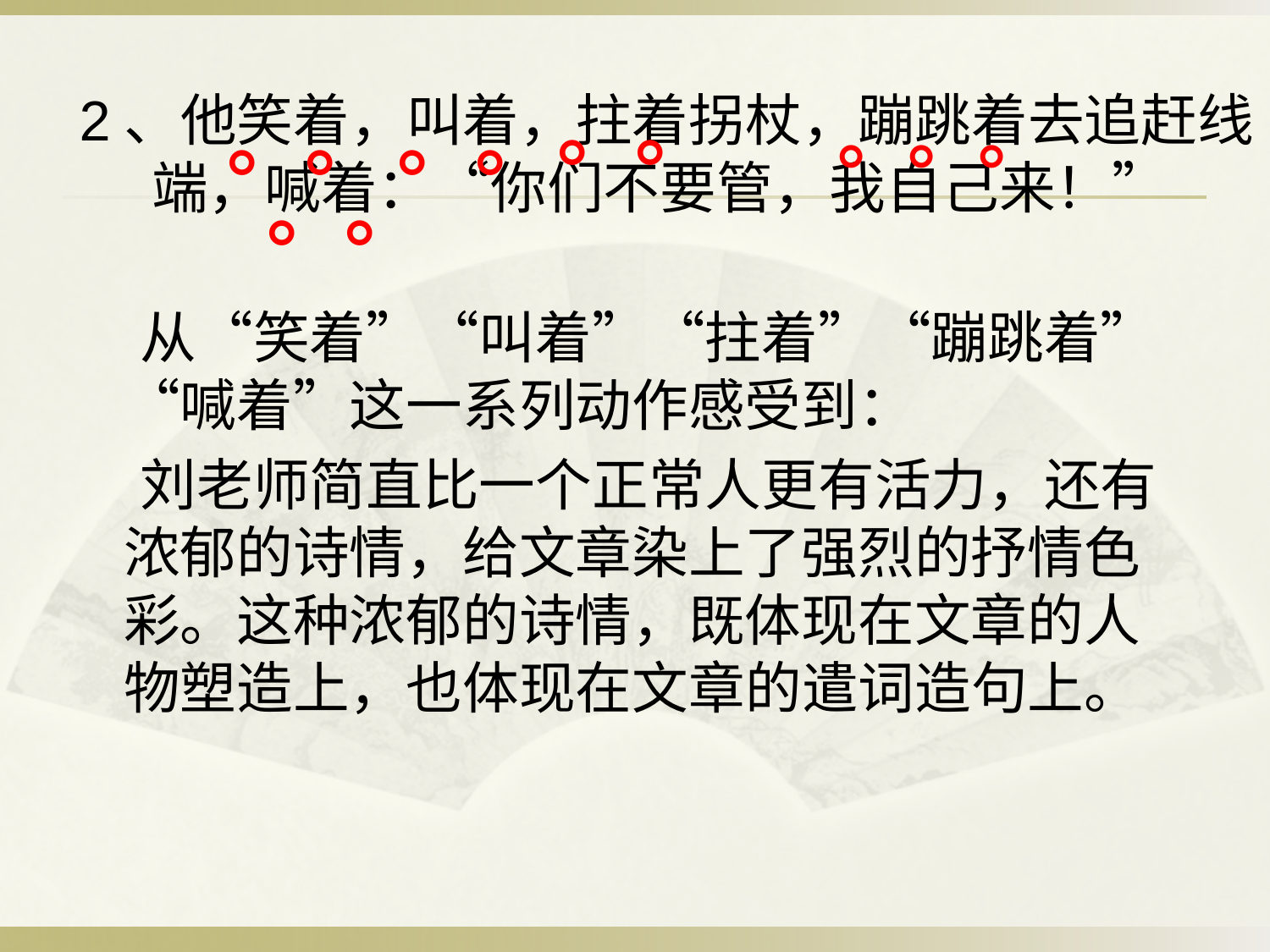

# 2、他笑着，叫着，拄着拐杖，蹦跳着去追赶线端，喊着：“你们不要管，我自己来！”
。。
。。
。。
。。。
。。
    从“笑着”“叫着”“拄着”“蹦跳着”“喊着”这一系列动作感受到：
    刘老师简直比一个正常人更有活力，还有浓郁的诗情，给文章染上了强烈的抒情色彩。这种浓郁的诗情，既体现在文章的人物塑造上，也体现在文章的遣词造句上。